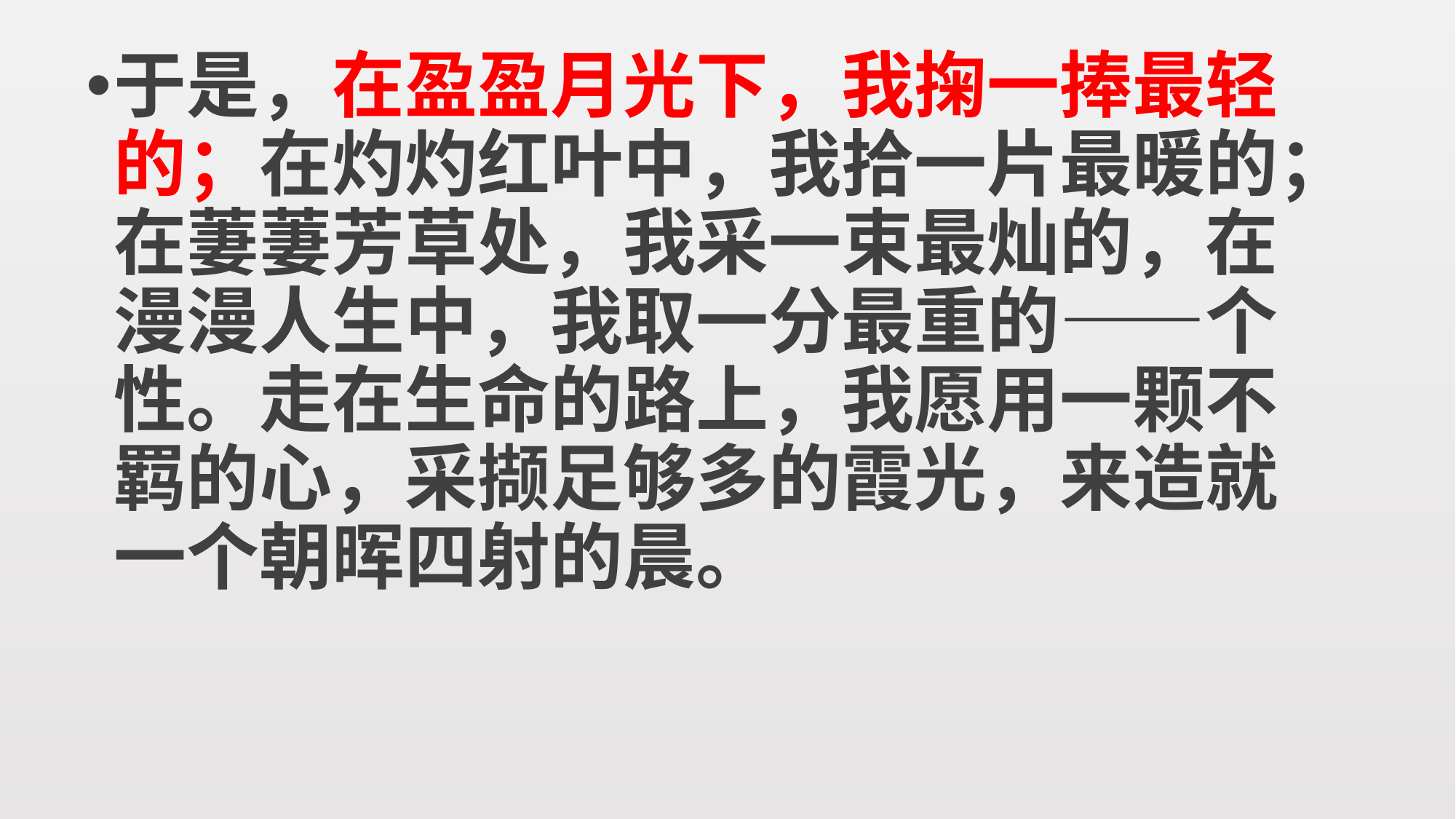

于是，在盈盈月光下，我掬一捧最轻的；在灼灼红叶中，我拾一片最暖的；在萋萋芳草处，我采一束最灿的，在漫漫人生中，我取一分最重的——个性。走在生命的路上，我愿用一颗不羁的心，采撷足够多的霞光，来造就一个朝晖四射的晨。